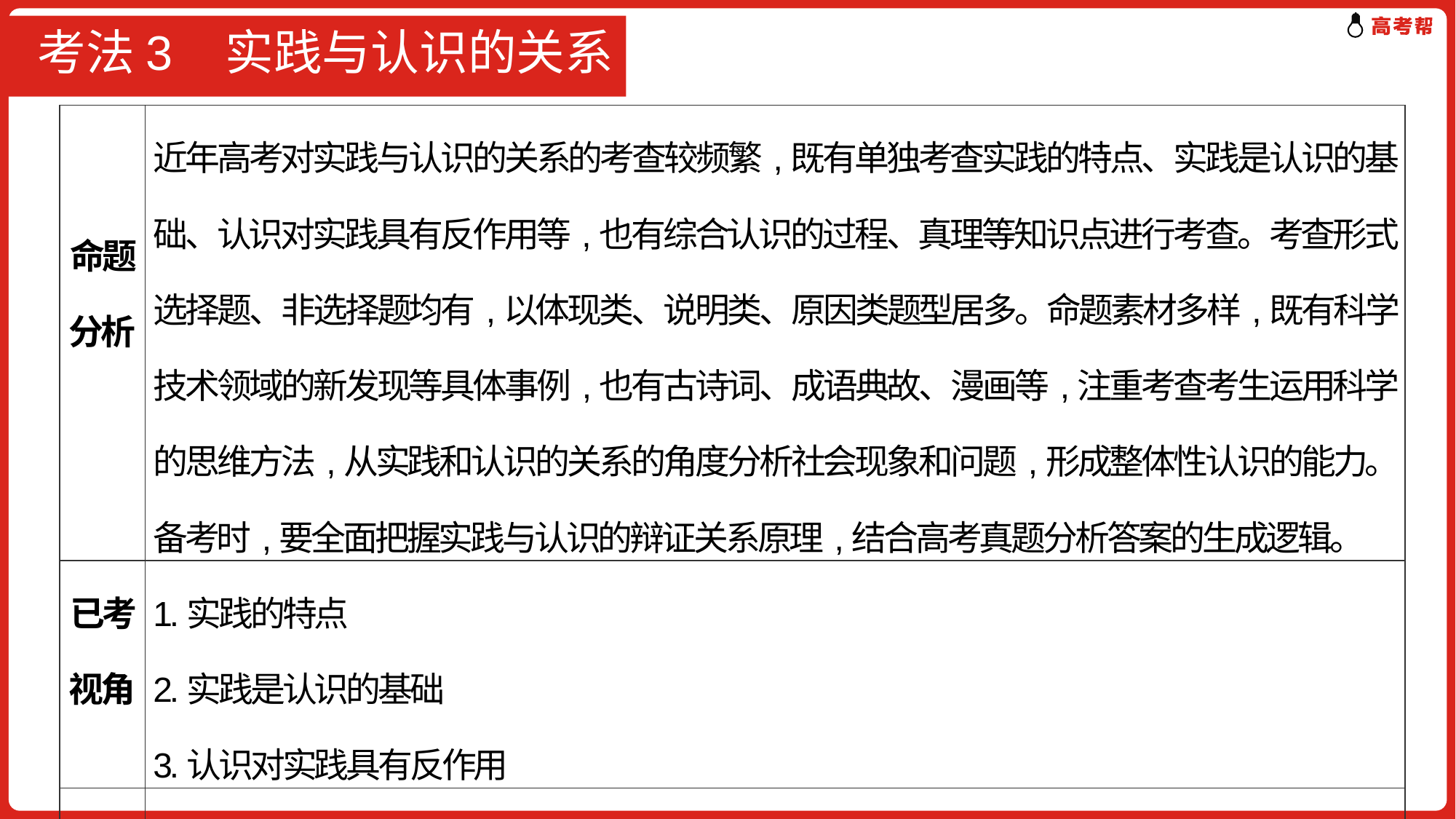

# 考法3   实践与认识的关系
| 命题分析 | 近年高考对实践与认识的关系的考查较频繁,既有单独考查实践的特点、实践是认识的基础、认识对实践具有反作用等,也有综合认识的过程、真理等知识点进行考查。考查形式选择题、非选择题均有,以体现类、说明类、原因类题型居多。命题素材多样,既有科学技术领域的新发现等具体事例,也有古诗词、成语典故、漫画等,注重考查考生运用科学的思维方法,从实践和认识的关系的角度分析社会现象和问题,形成整体性认识的能力。备考时,要全面把握实践与认识的辩证关系原理,结合高考真题分析答案的生成逻辑。 |
| --- | --- |
| 已考视角 | 1.实践的特点 2.实践是认识的基础 3.认识对实践具有反作用 |
| 预测视角 | 1.实践决定认识 2.认识对实践具有反作用 |